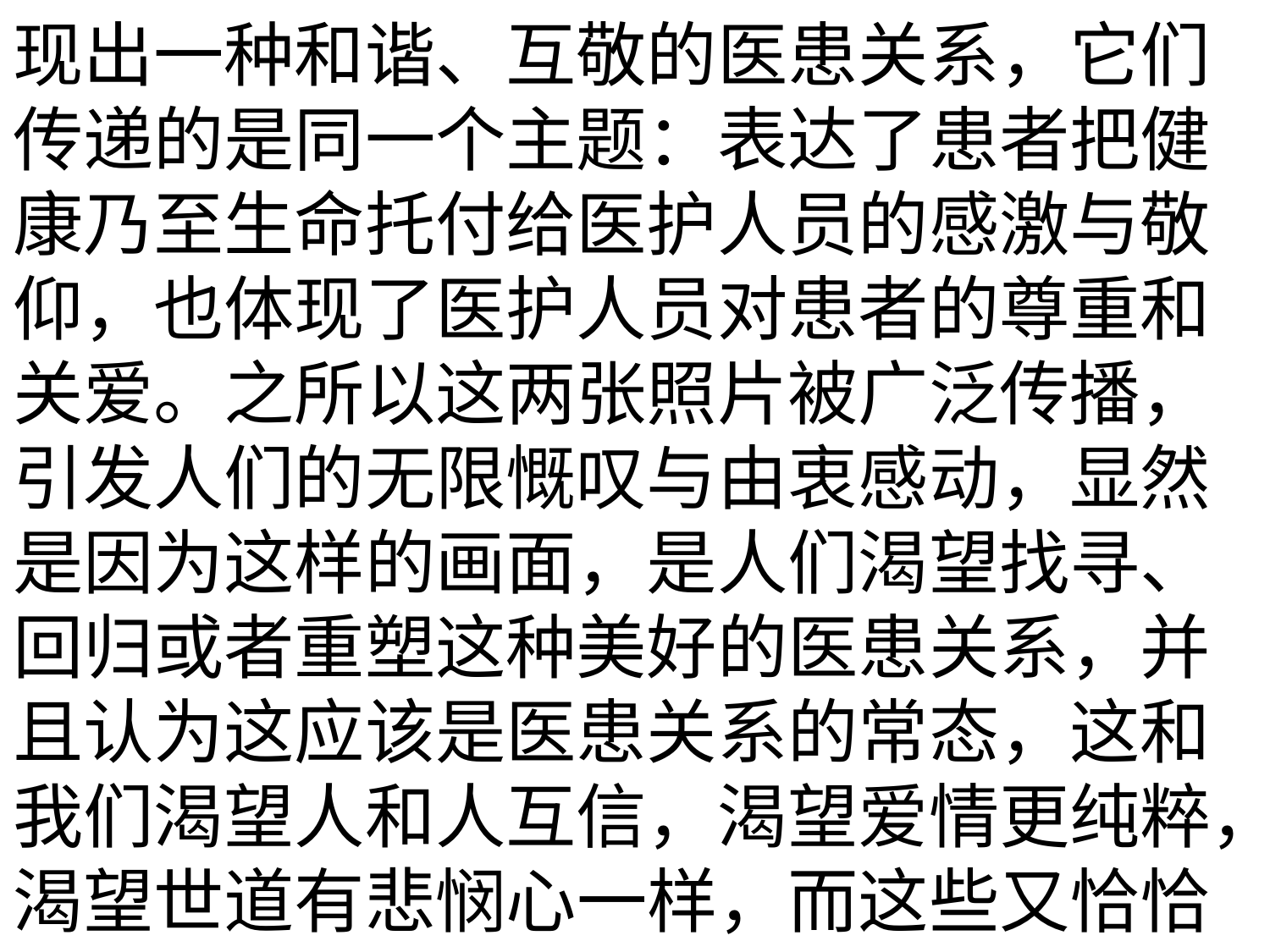

# 现出一种和谐、互敬的医患关系，它们传递的是同一个主题：表达了患者把健康乃至生命托付给医护人员的感激与敬仰，也体现了医护人员对患者的尊重和关爱。之所以这两张照片被广泛传播，引发人们的无限慨叹与由衷感动，显然是因为这样的画面，是人们渴望找寻、回归或者重塑这种美好的医患关系，并且认为这应该是医患关系的常态，这和我们渴望人和人互信，渴望爱情更纯粹，渴望世道有悲悯心一样，而这些又恰恰